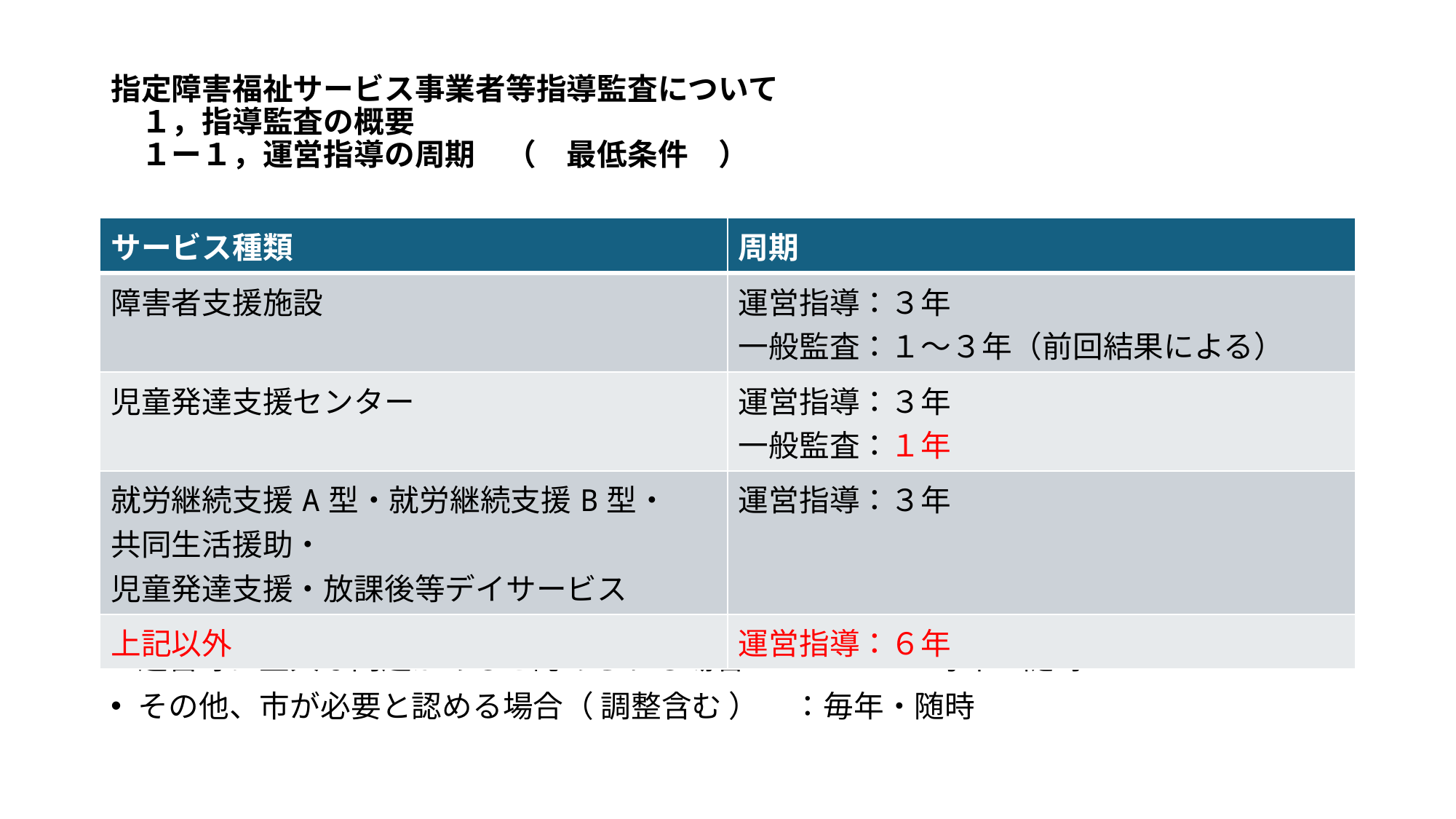

# 指定障害福祉サービス事業者等指導監査について 　１，指導監査の概要 　１ー１，運営指導の周期　（　最低条件　）
| サービス種類 | 周期 |
| --- | --- |
| 障害者支援施設 | 運営指導：３年 一般監査：１～３年（前回結果による） |
| 児童発達支援センター | 運営指導：３年 一般監査：１年 |
| 就労継続支援A型・就労継続支援B型・ 共同生活援助・ 児童発達支援・放課後等デイサービス | 運営指導：３年 |
| 上記以外 | 運営指導：６年 |
運営等に重大な問題があると認められる場合		：毎年・随時
その他、市が必要と認める場合（ 調整含む ）	：毎年・随時